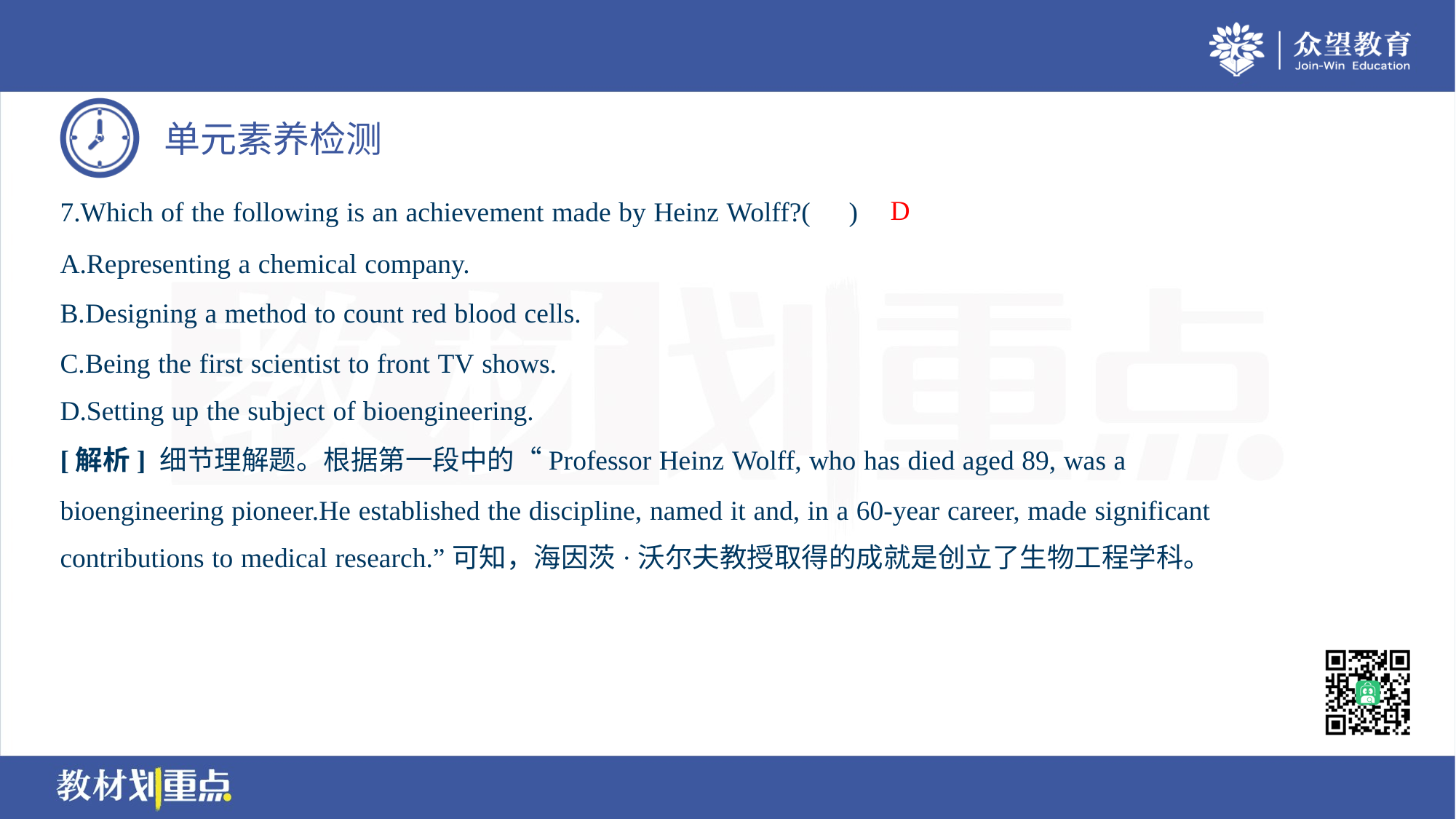

D
7.Which of the following is an achievement made by Heinz Wolff?(     )
A.Representing a chemical company.
B.Designing a method to count red blood cells.
C.Being the first scientist to front TV shows.
D.Setting up the subject of bioengineering.
[解析] 细节理解题。根据第一段中的“Professor Heinz Wolff, who has died aged 89, was a
bioengineering pioneer.He established the discipline, named it and, in a 60-year career, made significant
contributions to medical research.”可知，海因茨·沃尔夫教授取得的成就是创立了生物工程学科。